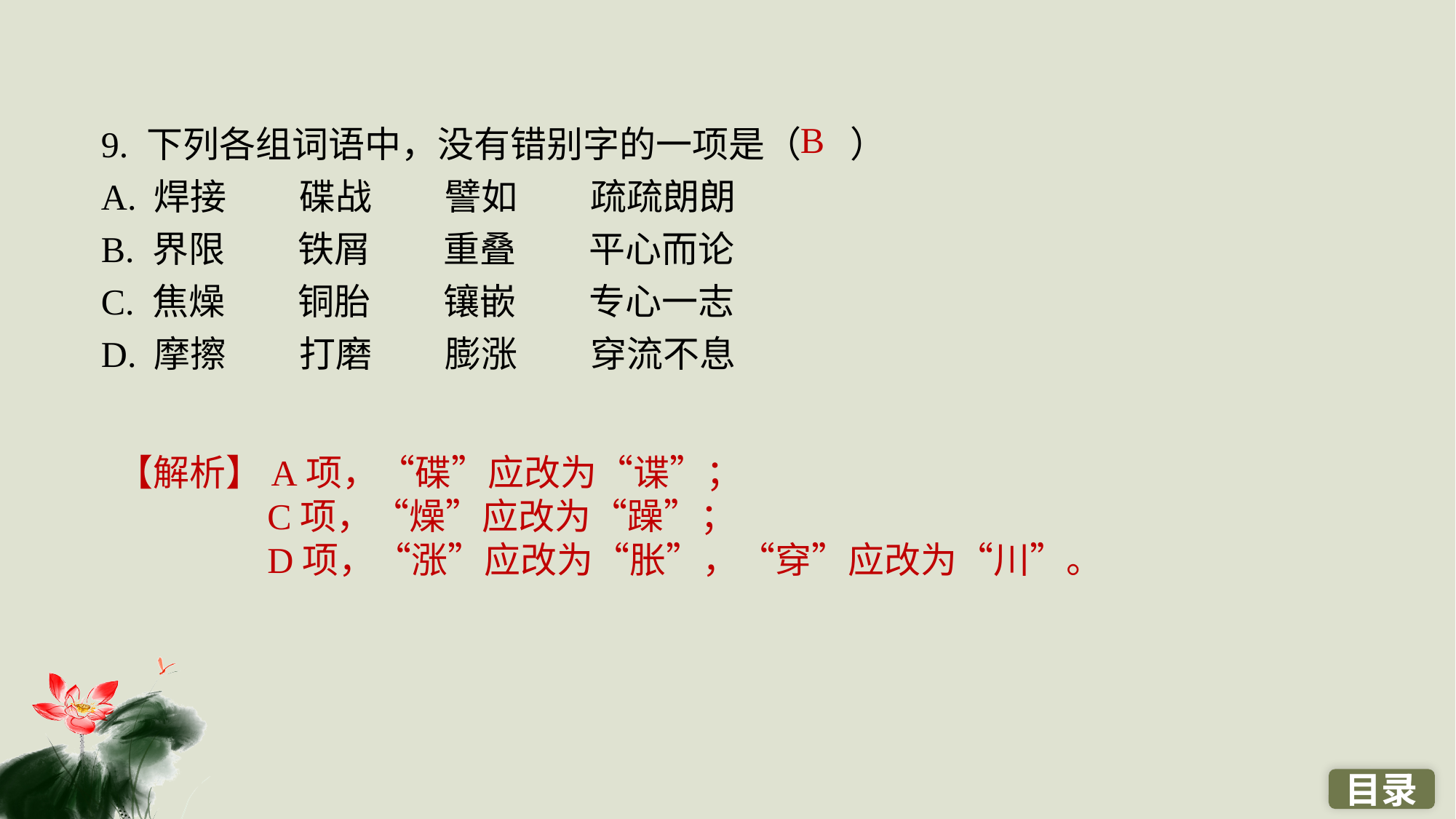

9. 下列各组词语中，没有错别字的一项是（      ）
A. 焊接　　碟战　　譬如　　疏疏朗朗
B. 界限　　铁屑　　重叠　　平心而论
C. 焦燥　　铜胎　　镶嵌　　专心一志
D. 摩擦　　打磨　　膨涨　　穿流不息
B
【解析】A项，“碟”应改为“谍”；
C项，“燥”应改为“躁”；
D项，“涨”应改为“胀”，“穿”应改为“川”。